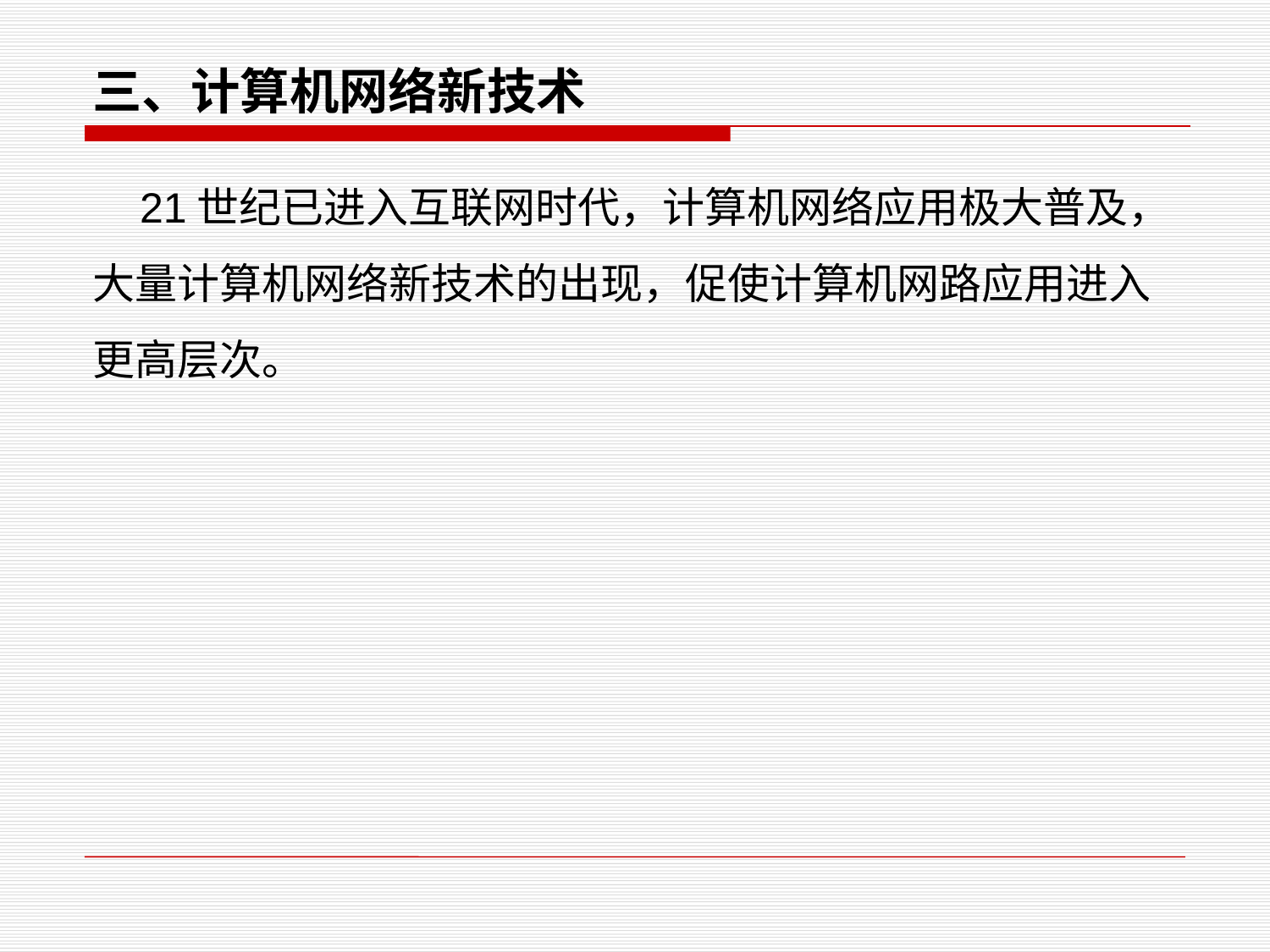

三、计算机网络新技术
    21世纪已进入互联网时代，计算机网络应用极大普及，大量计算机网络新技术的出现，促使计算机网路应用进入更高层次。

15